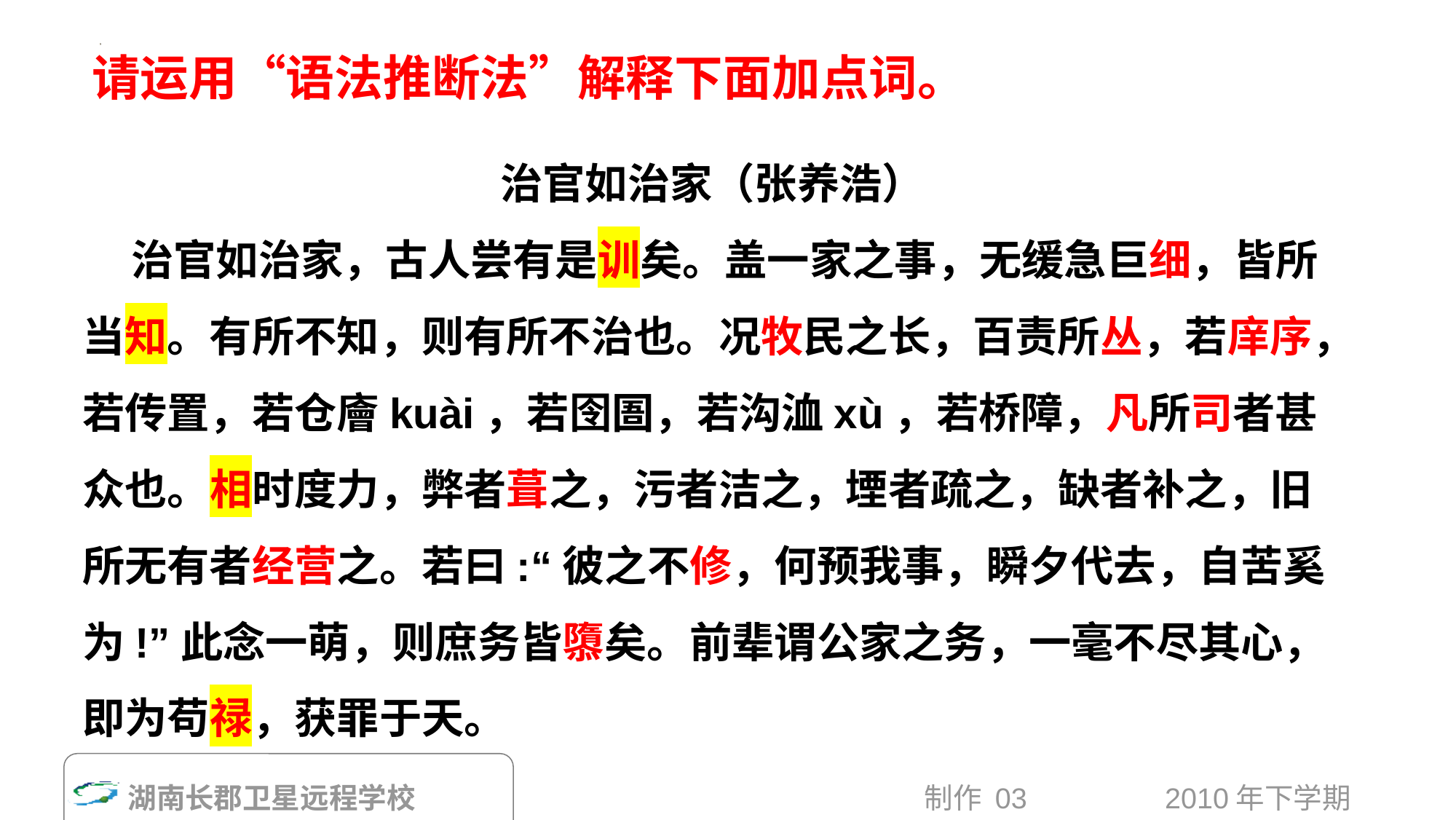

请运用“语法推断法”解释下面加点词。
治官如治家（张养浩）
    治官如治家，古人尝有是训矣。盖一家之事，无缓急巨细，皆所当知。有所不知，则有所不治也。况牧民之长，百责所丛，若庠序，若传置，若仓廥kuài，若囹圄，若沟洫xù，若桥障，凡所司者甚众也。相时度力，弊者葺之，污者洁之，堙者疏之，缺者补之，旧所无有者经营之。若曰:“彼之不修，何预我事，瞬夕代去，自苦奚为!”此念一萌，则庶务皆隳矣。前辈谓公家之务，一毫不尽其心，即为苟禄，获罪于天。